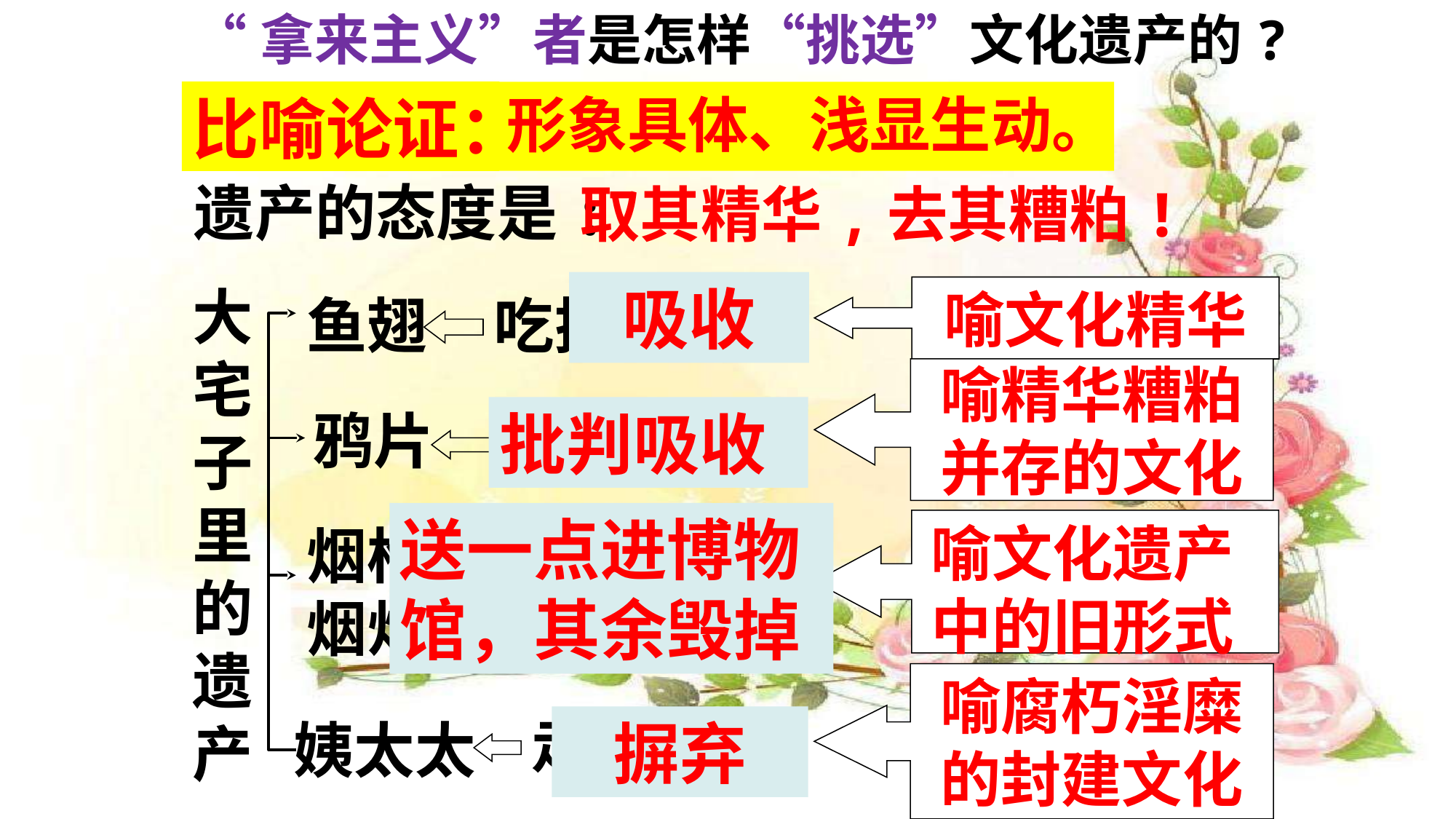

“拿来主义”者是怎样“挑选”文化遗产的?
比喻论证：
形象具体、浅显生动。
“拿来主义”者对待遗产的态度是:
取其精华,去其糟粕!

吸收
大宅子里的遗产
喻文化精华
鱼翅
吃掉

喻精华糟粕
并存的文化
鸦片
批判吸收
送药房

送一点进博物馆，其余毁掉

喻文化遗产中的旧形式
烟枪烟灯
送，毁掉

喻腐朽淫糜
的封建文化
走散

姨太太
摒弃